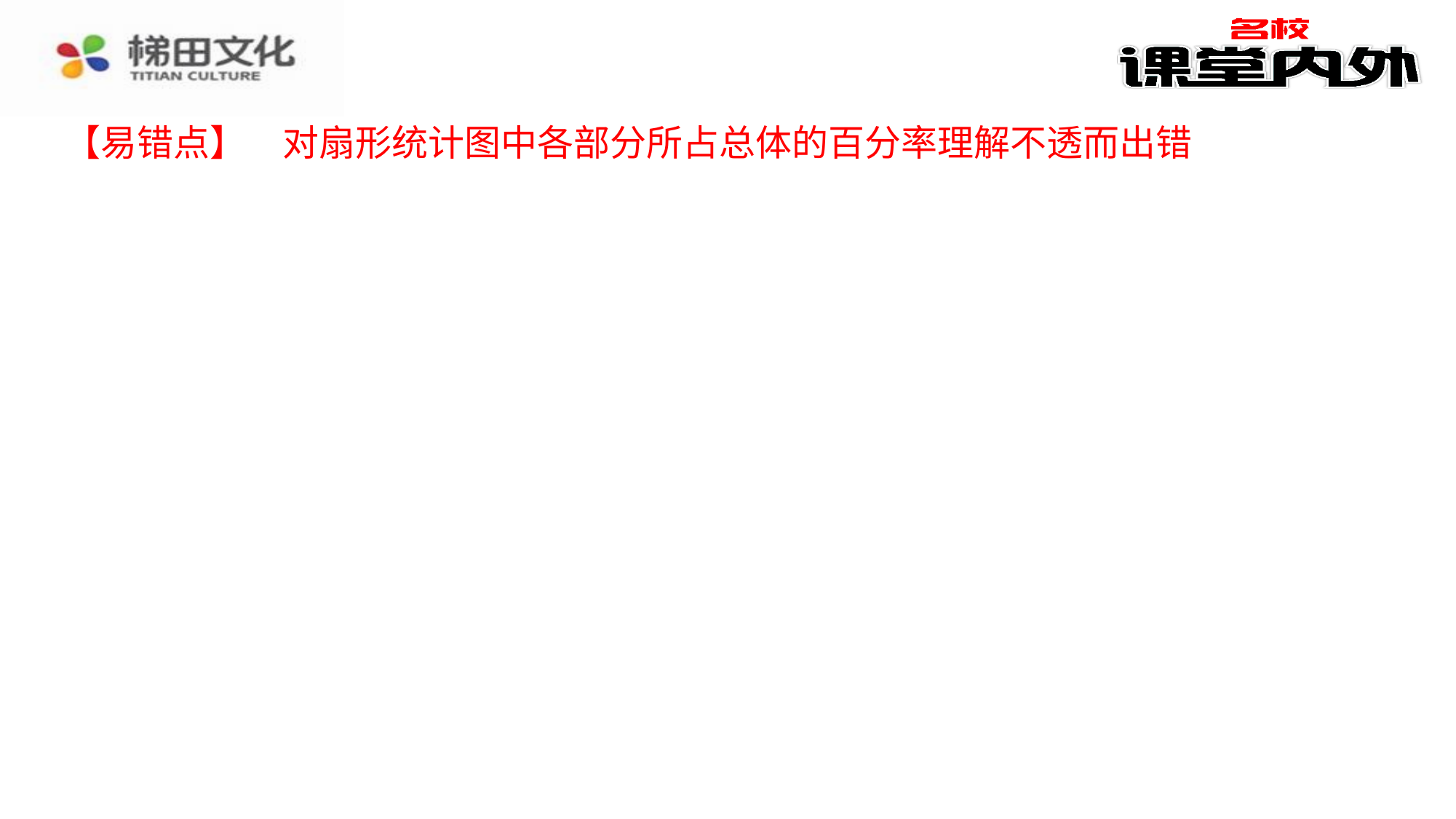

【易错点】　对扇形统计图中各部分所占总体的百分率理解不透而出错
【易错点】　对扇形统计图中各部分所占总体的百分率理解不透而出错